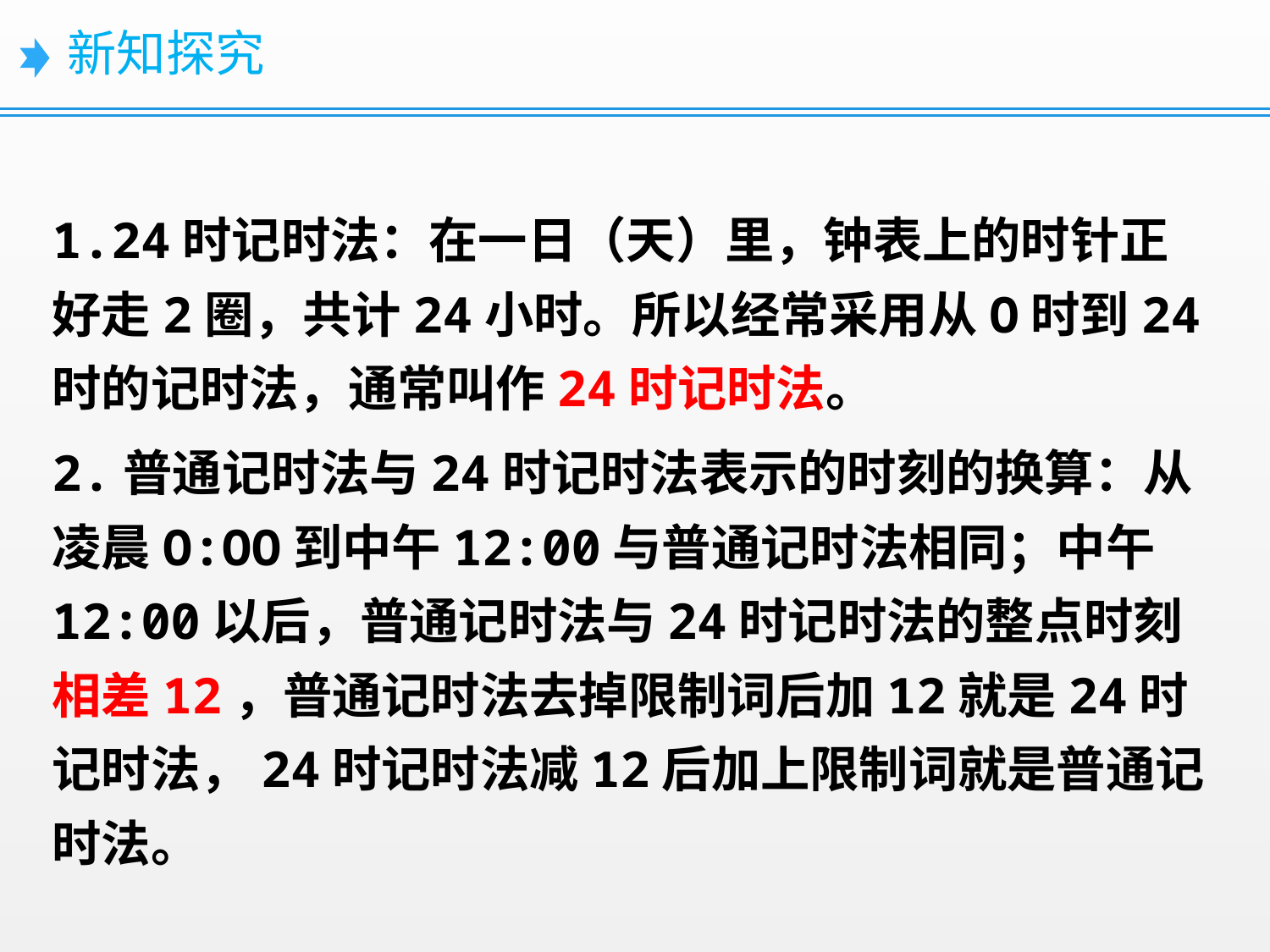

1.24时记时法：在一日（天）里，钟表上的时针正好走2圈，共计24小时。所以经常采用从O时到24时的记时法，通常叫作24时记时法。
2.普通记时法与24时记时法表示的时刻的换算：从凌晨O:OO到中午12:00与普通记时法相同；中午12:00以后，普通记时法与24时记时法的整点时刻相差12，普通记时法去掉限制词后加12就是24时记时法，24时记时法减12后加上限制词就是普通记时法。